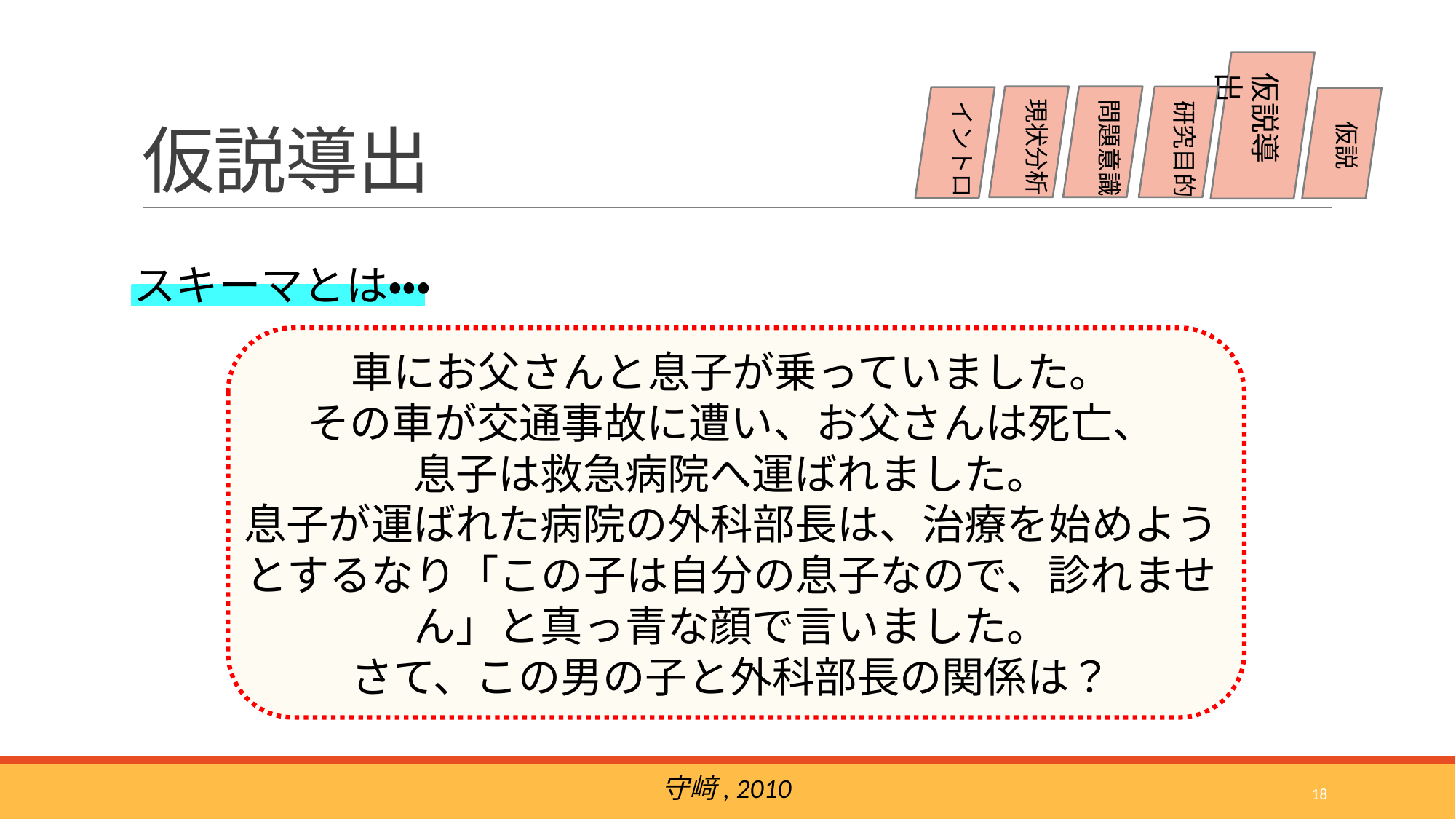

# 仮説導出

仮説導出

現状分析

問題意識
研究目的
イントロ
仮説
スキーマとは・・・

車にお父さんと息子が乗っていました。
その車が交通事故に遭い、お父さんは死亡、
息子は救急病院へ運ばれました。
息子が運ばれた病院の外科部長は、治療を始めようとするなり「この子は自分の息子なので、診れません」と真っ青な顔で言いました。
さて、この男の子と外科部長の関係は？
守﨑, 2010
18